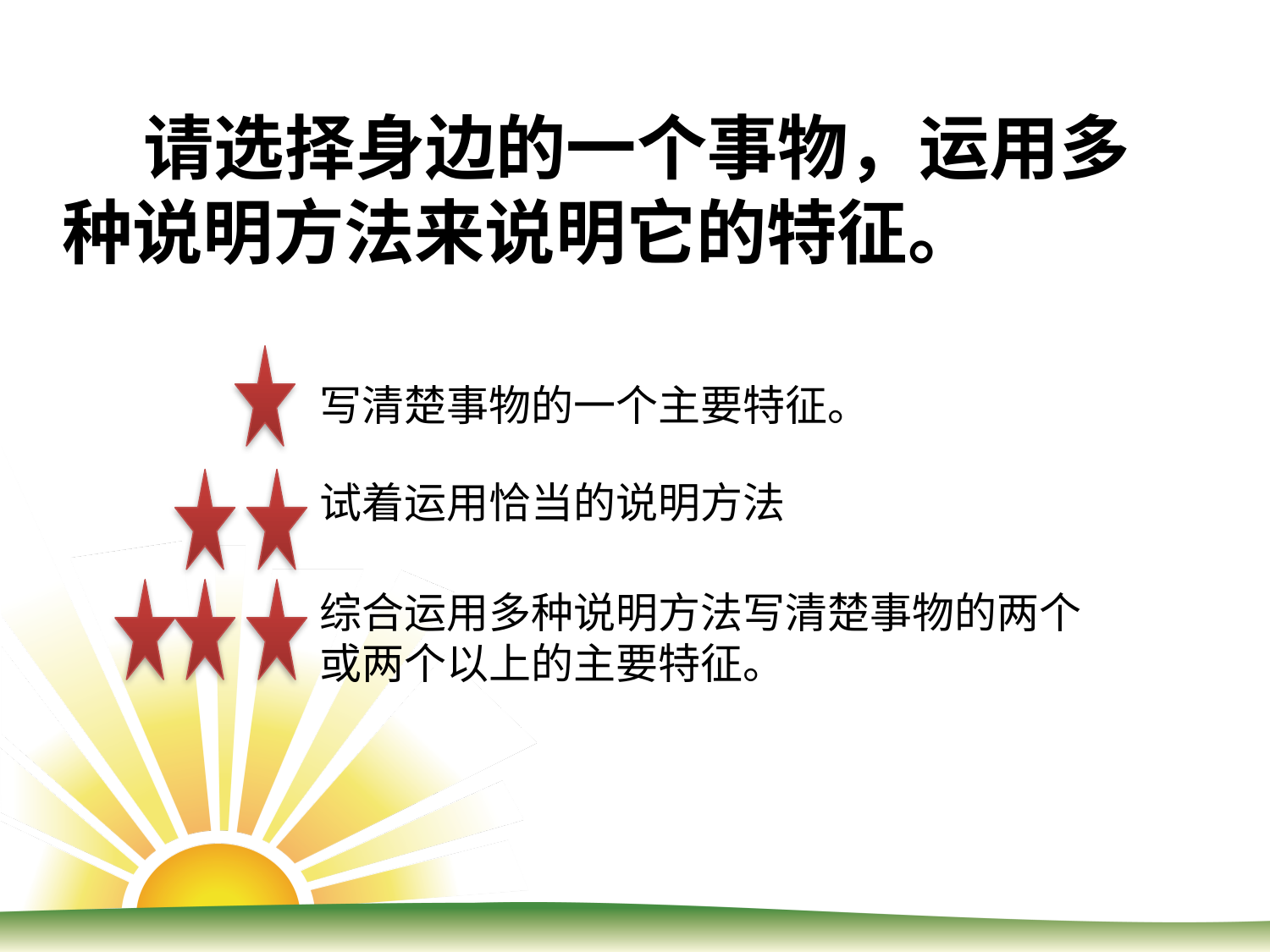

请选择身边的一个事物，运用多种说明方法来说明它的特征。

写清楚事物的一个主要特征。

试着运用恰当的说明方法

综合运用多种说明方法写清楚事物的两个或两个以上的主要特征。